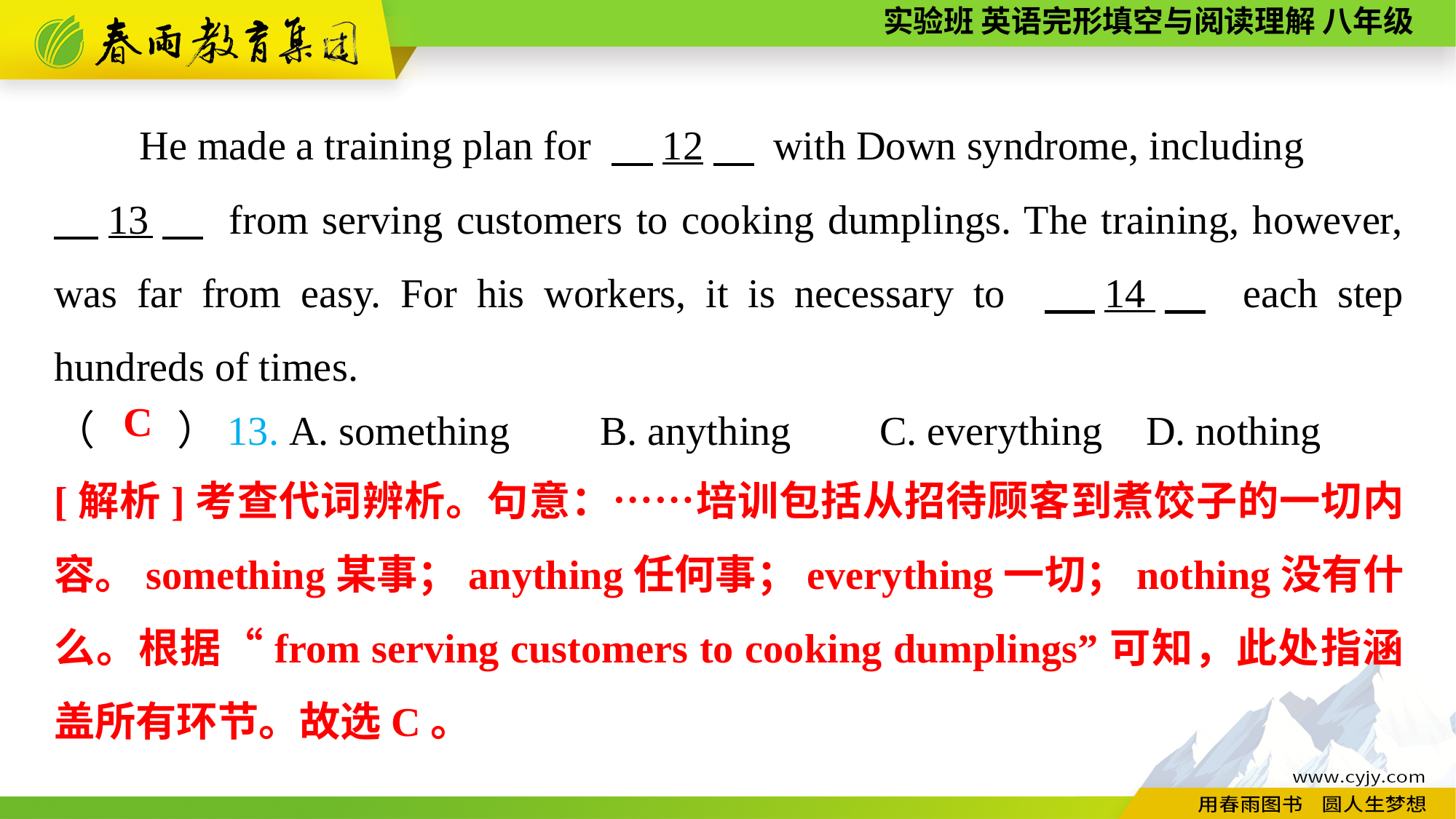

He made a training plan for 　12　 with Down syndrome, including
　13　 from serving customers to cooking dumplings. The training, however, was far from easy. For his workers, it is necessary to 　14　 each step hundreds of times.
（　　）13. A. something	B. anything	      C. everything	D. nothing
C
[解析]考查代词辨析。句意：……培训包括从招待顾客到煮饺子的一切内容。something某事；anything任何事；everything一切；nothing没有什么。根据“from serving customers to cooking dumplings”可知，此处指涵盖所有环节。故选C。